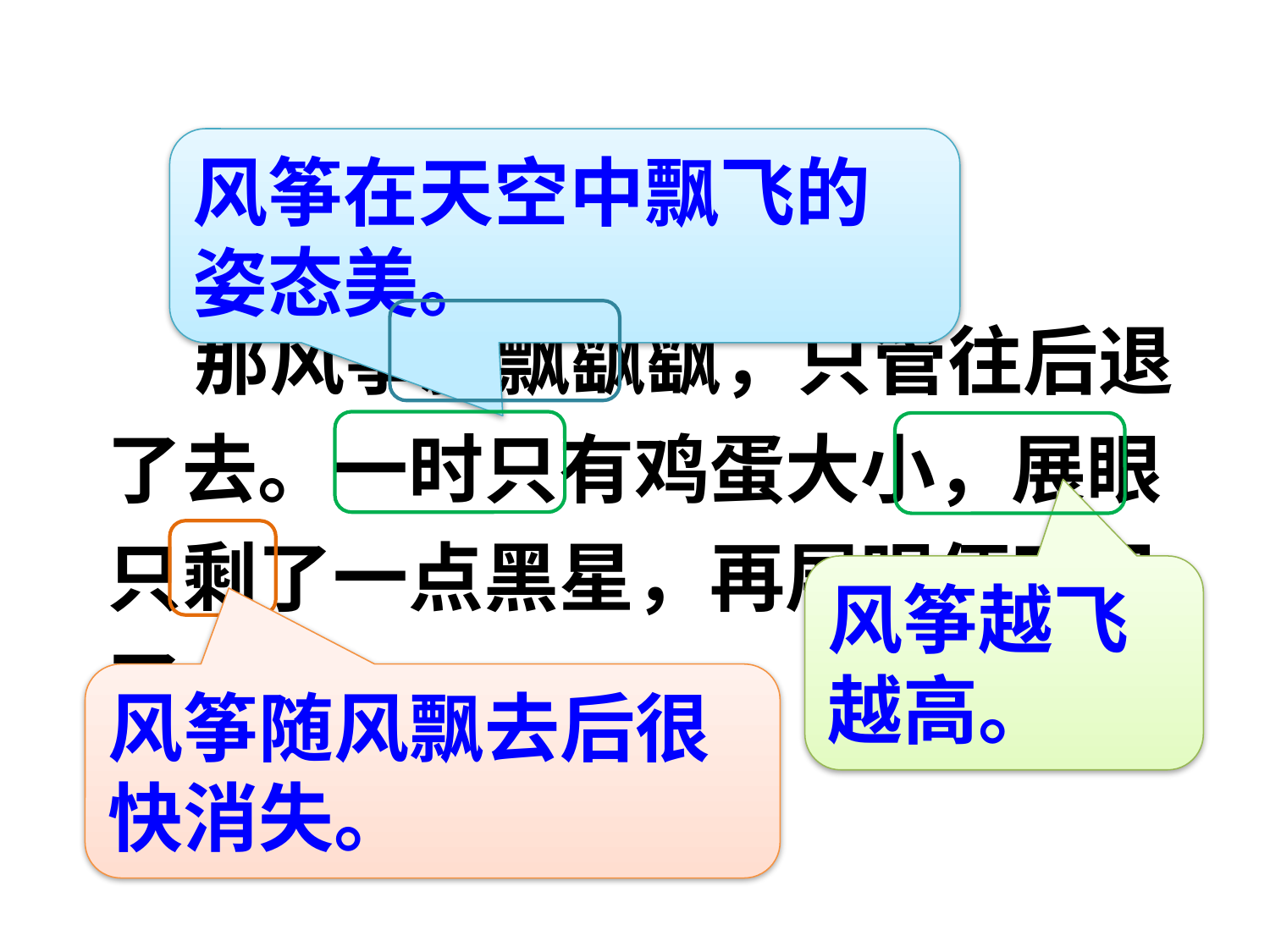

风筝在天空中飘飞的姿态美。
    那风筝飘飘飖飖，只管往后退了去。一时只有鸡蛋大小，展眼只剩了一点黑星，再展眼便不见了。

风筝越飞越高。
风筝随风飘去后很快消失。